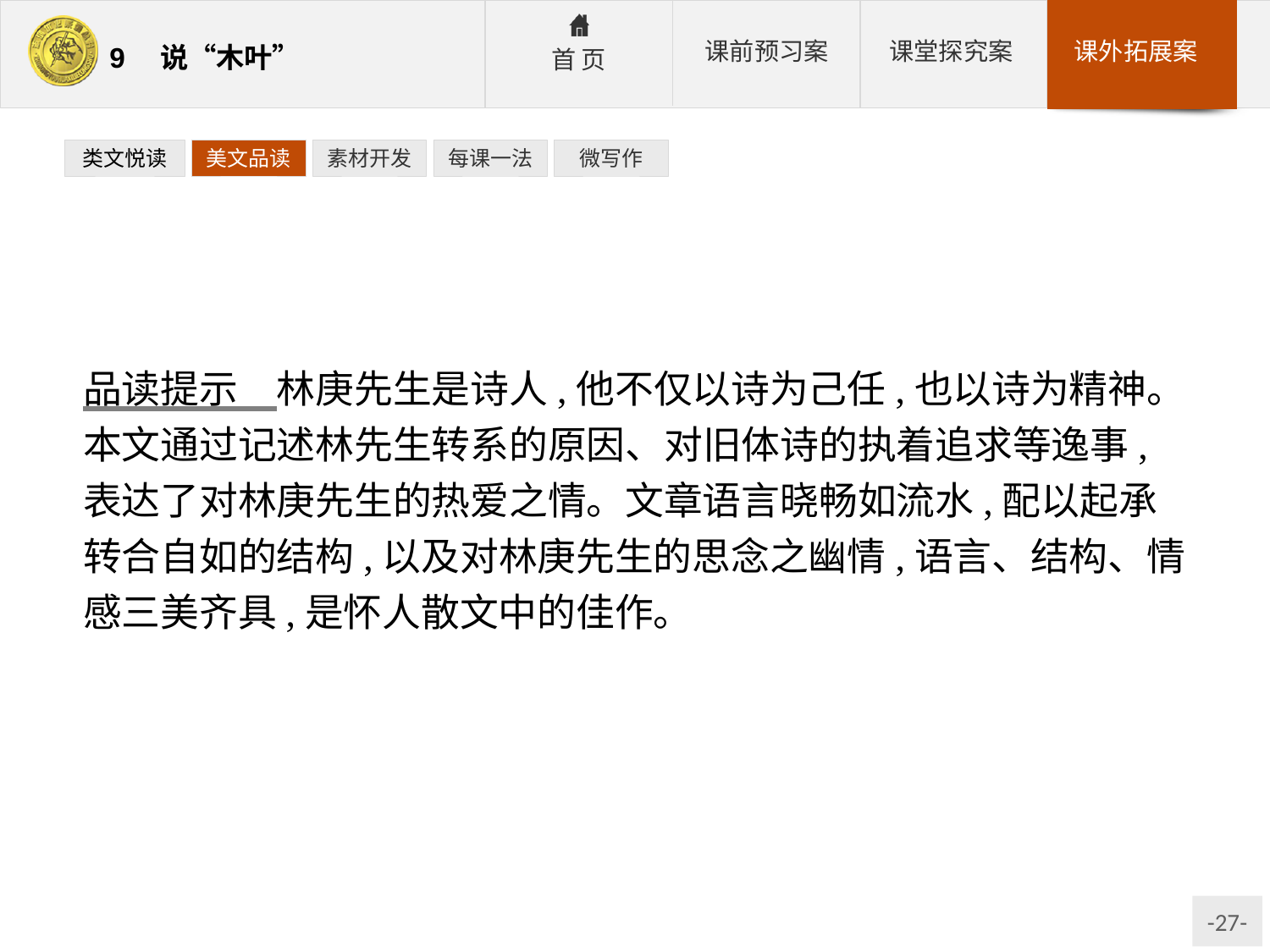

类文悦读
美文品读
素材开发
每课一法
微写作
品读提示　林庚先生是诗人,他不仅以诗为己任,也以诗为精神。本文通过记述林先生转系的原因、对旧体诗的执着追求等逸事,表达了对林庚先生的热爱之情。文章语言晓畅如流水,配以起承转合自如的结构,以及对林庚先生的思念之幽情,语言、结构、情感三美齐具,是怀人散文中的佳作。